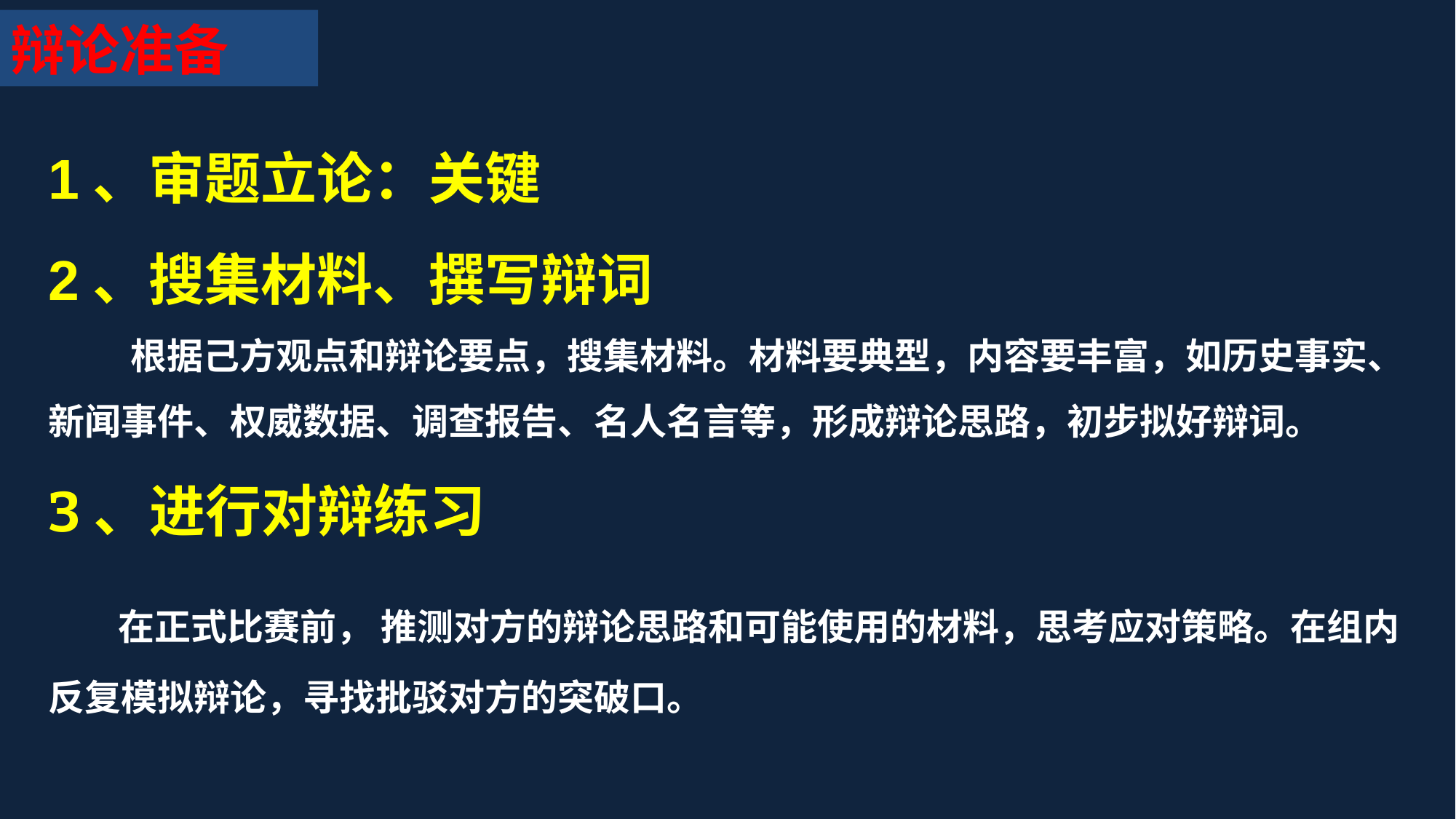

辩论准备
1、审题立论：关键
2、搜集材料、撰写辩词
         根据己方观点和辩论要点，搜集材料。材料要典型，内容要丰富，如历史事实、新闻事件、权威数据、调查报告、名人名言等，形成辩论思路，初步拟好辩词。
3、进行对辩练习
    在正式比赛前， 推测对方的辩论思路和可能使用的材料，思考应对策略。在组内反复模拟辩论，寻找批驳对方的突破口。